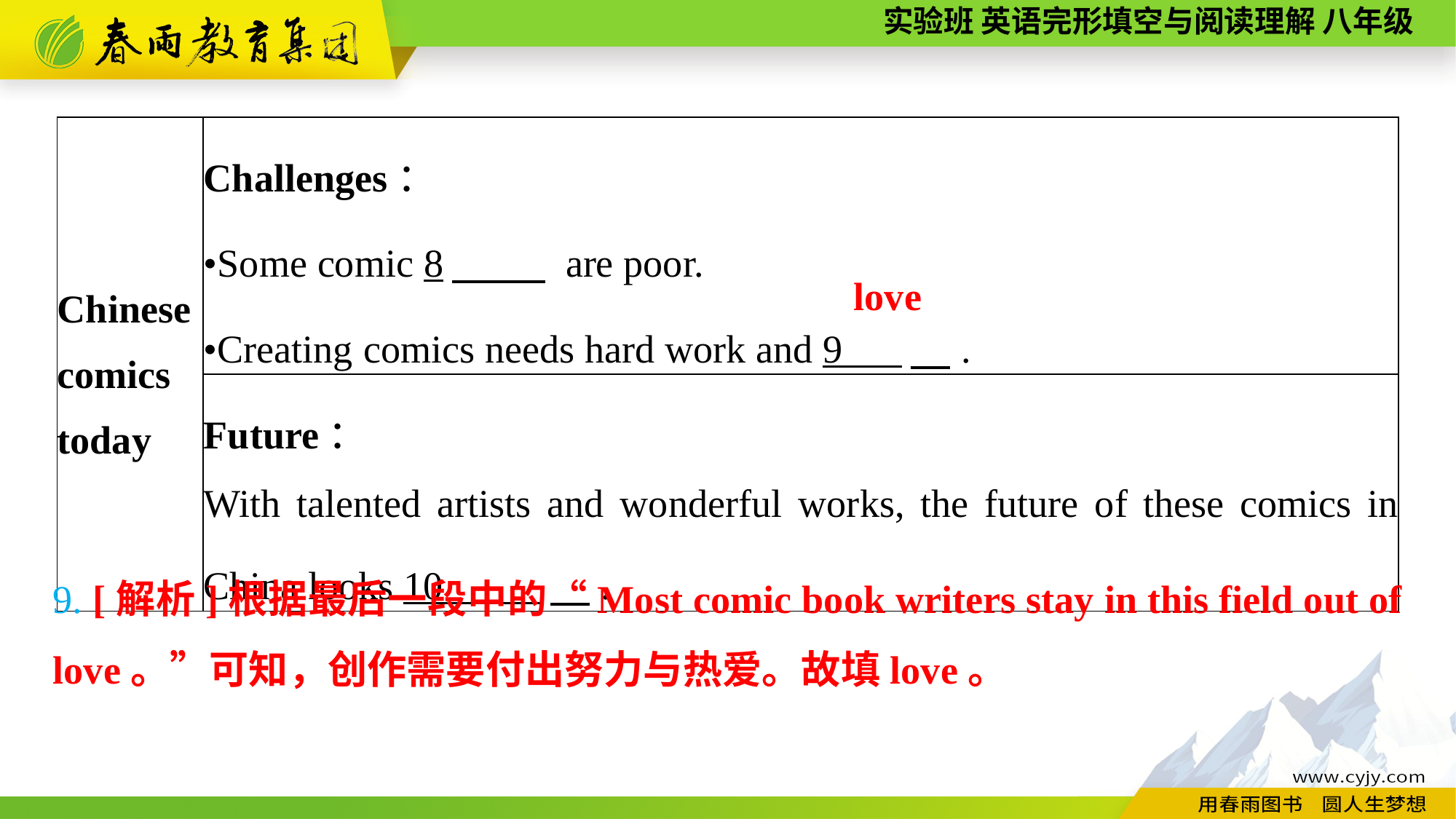

| Chinese comics today | Challenges： •Some comic 8　 are poor. •Creating comics needs hard work and 9 　. |
| --- | --- |
|  | Future： With talented artists and wonderful works, the future of these comics in China looks 10 　. |
love
9. [解析]根据最后一段中的“Most comic book writers stay in this field out of love。”可知，创作需要付出努力与热爱。故填love。